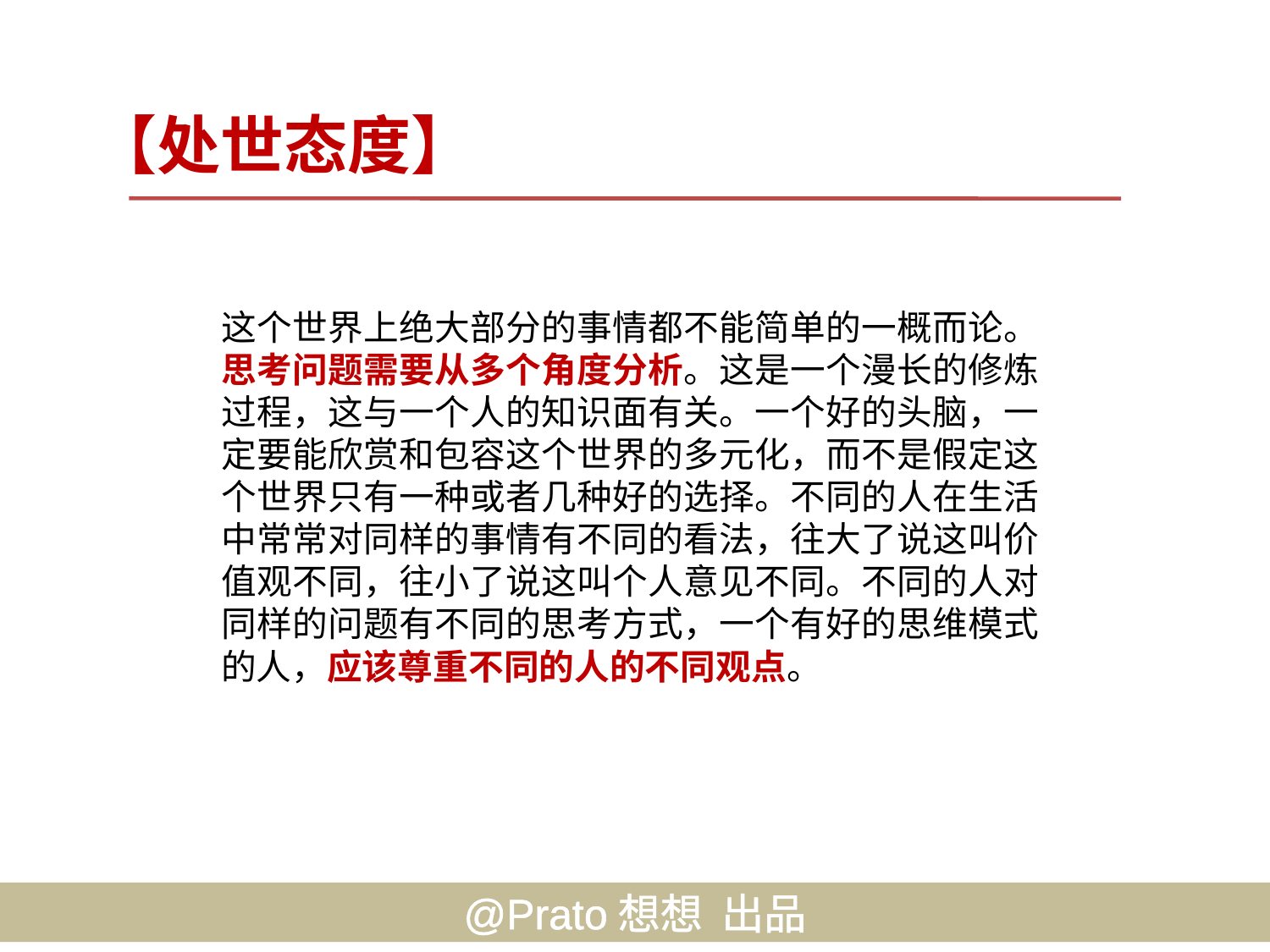

【处世态度】
这个世界上绝大部分的事情都不能简单的一概而论。思考问题需要从多个角度分析。这是一个漫长的修炼过程，这与一个人的知识面有关。一个好的头脑，一定要能欣赏和包容这个世界的多元化，而不是假定这个世界只有一种或者几种好的选择。不同的人在生活中常常对同样的事情有不同的看法，往大了说这叫价值观不同，往小了说这叫个人意见不同。不同的人对同样的问题有不同的思考方式，一个有好的思维模式的人，应该尊重不同的人的不同观点。
@Prato想想  出品